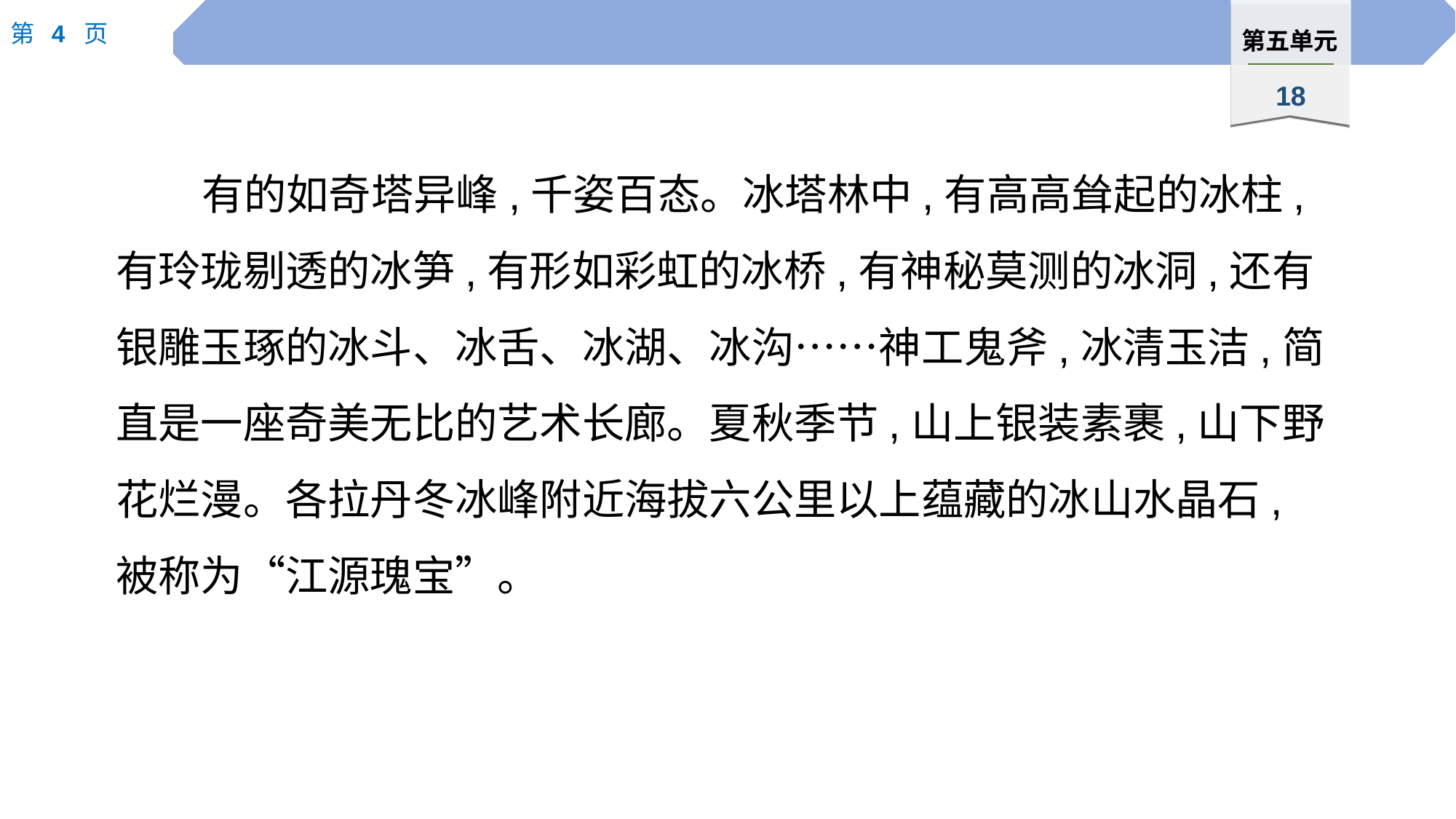

有的如奇塔异峰,千姿百态。冰塔林中,有高高耸起的冰柱,有玲珑剔透的冰笋,有形如彩虹的冰桥,有神秘莫测的冰洞,还有银雕玉琢的冰斗、冰舌、冰湖、冰沟……神工鬼斧,冰清玉洁,简直是一座奇美无比的艺术长廊。夏秋季节,山上银装素裹,山下野花烂漫。各拉丹冬冰峰附近海拔六公里以上蕴藏的冰山水晶石,被称为“江源瑰宝”。